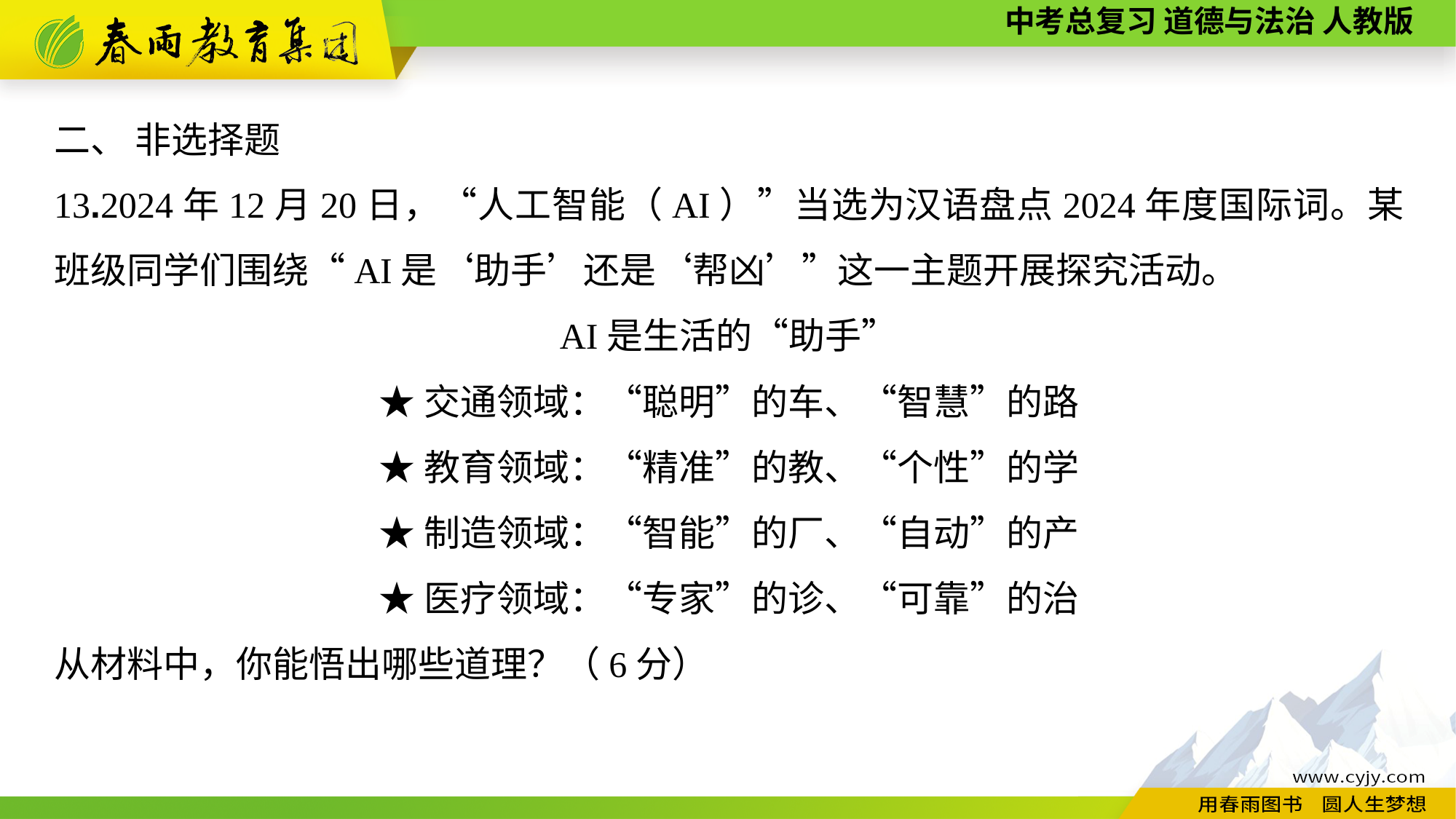

二、 非选择题
13.2024年12月20日，“人工智能（AI）”当选为汉语盘点2024年度国际词。某班级同学们围绕“AI是‘助手’还是‘帮凶’”这一主题开展探究活动。
AI是生活的“助手”
★交通领域：“聪明”的车、“智慧”的路
★教育领域：“精准”的教、“个性”的学
★制造领域：“智能”的厂、“自动”的产
★医疗领域：“专家”的诊、“可靠”的治
从材料中，你能悟出哪些道理？（6分）